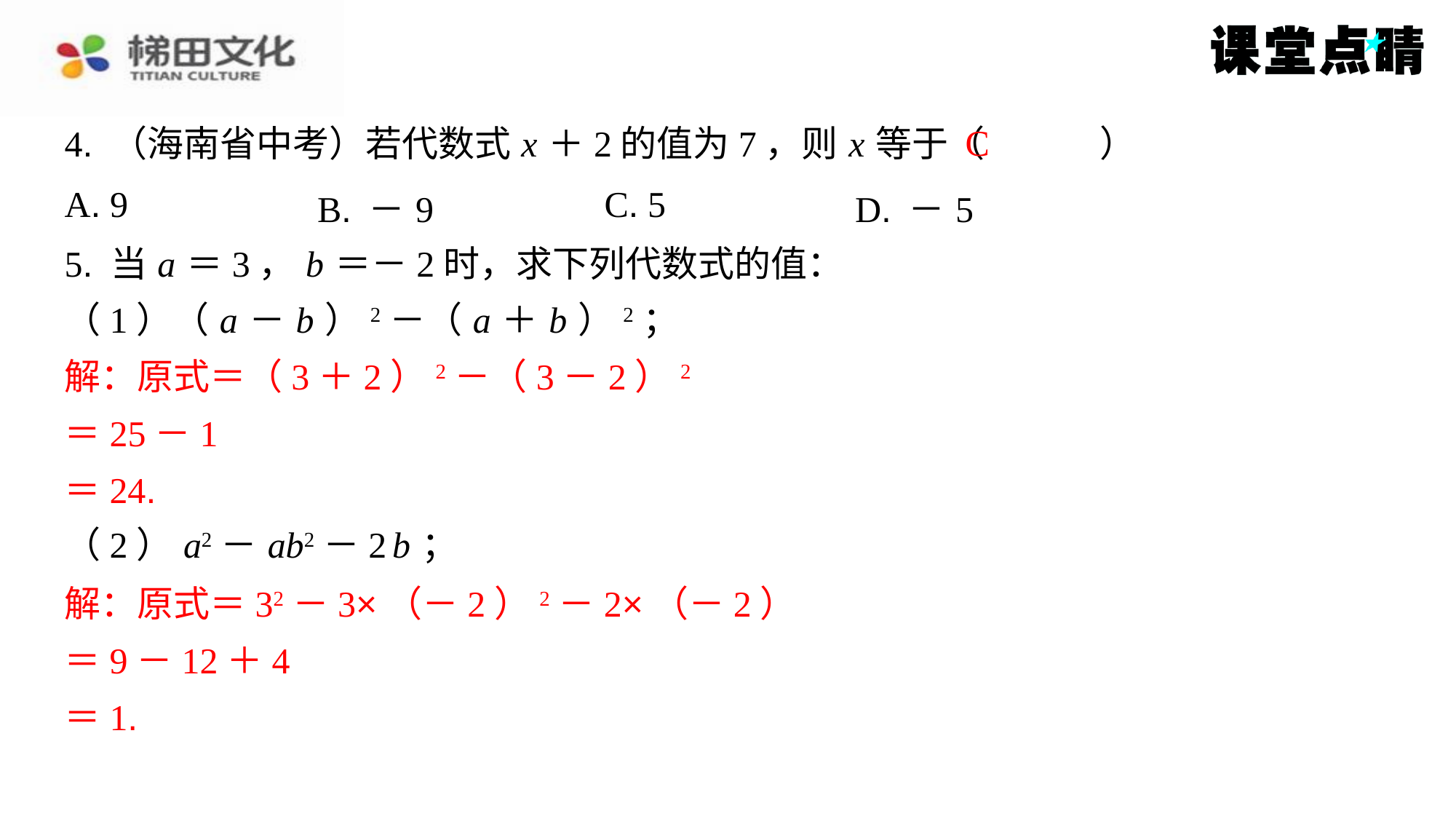

C
4. （海南省中考）若代数式 x ＋2的值为7，则 x 等于（　C　）
| A. 9 | B. －9 | C. 5 | D. －5 |
| --- | --- | --- | --- |
5. 当 a ＝3， b ＝－2时，求下列代数式的值：
（1）（ a － b ）2－（ a ＋ b ）2；
解：原式＝（3＋2）2－（3－2）2
＝25－1
＝24.
（2） a2－ ab2－2 b ；
解：原式＝32－3×（－2）2－2×（－2）
＝9－12＋4
＝1.
解：原式＝（3＋2）2－（3－2）2
＝25－1
＝24.
解：原式＝32－3×（－2）2－2×（－2）
＝9－12＋4
＝1.